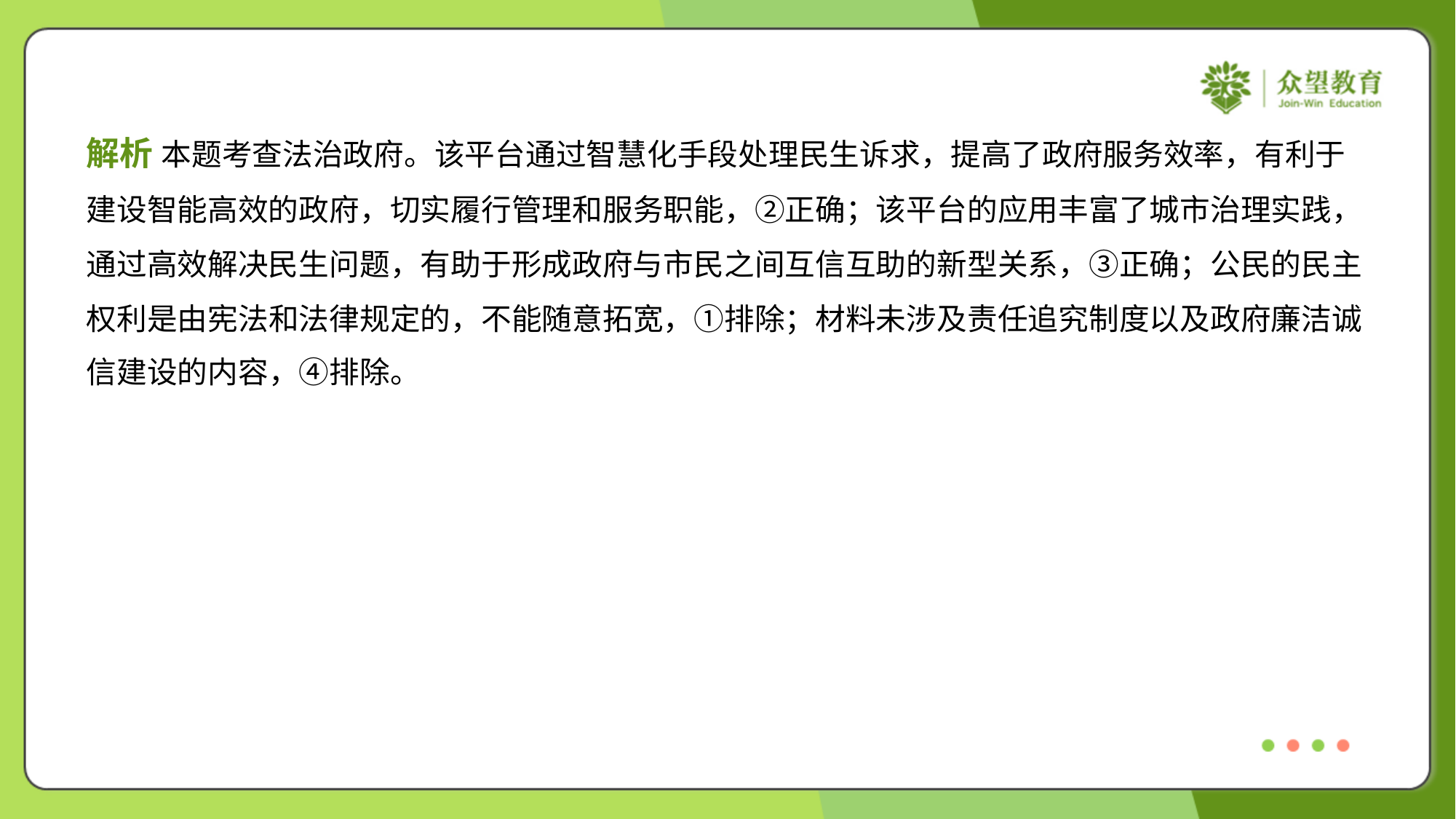

解析 本题考查法治政府。该平台通过智慧化手段处理民生诉求，提高了政府服务效率，有利于
建设智能高效的政府，切实履行管理和服务职能，②正确；该平台的应用丰富了城市治理实践，
通过高效解决民生问题，有助于形成政府与市民之间互信互助的新型关系，③正确；公民的民主
权利是由宪法和法律规定的，不能随意拓宽，①排除；材料未涉及责任追究制度以及政府廉洁诚
信建设的内容，④排除。